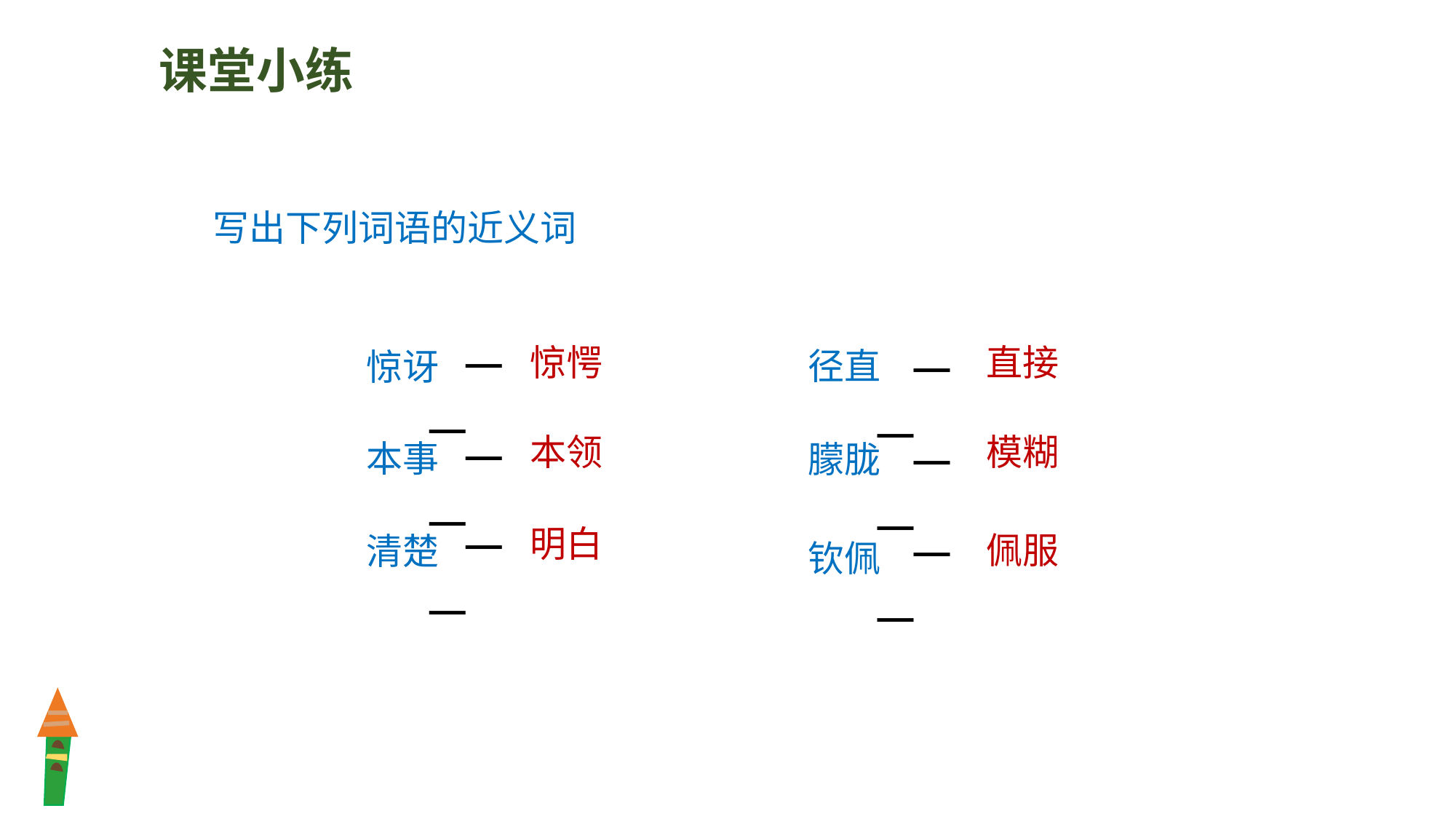

课堂小练
写出下列词语的近义词
——
径直
惊讶
——
直接
惊愕
——
本事
朦胧
——
本领
模糊
——
清楚
——
钦佩
明白
佩服